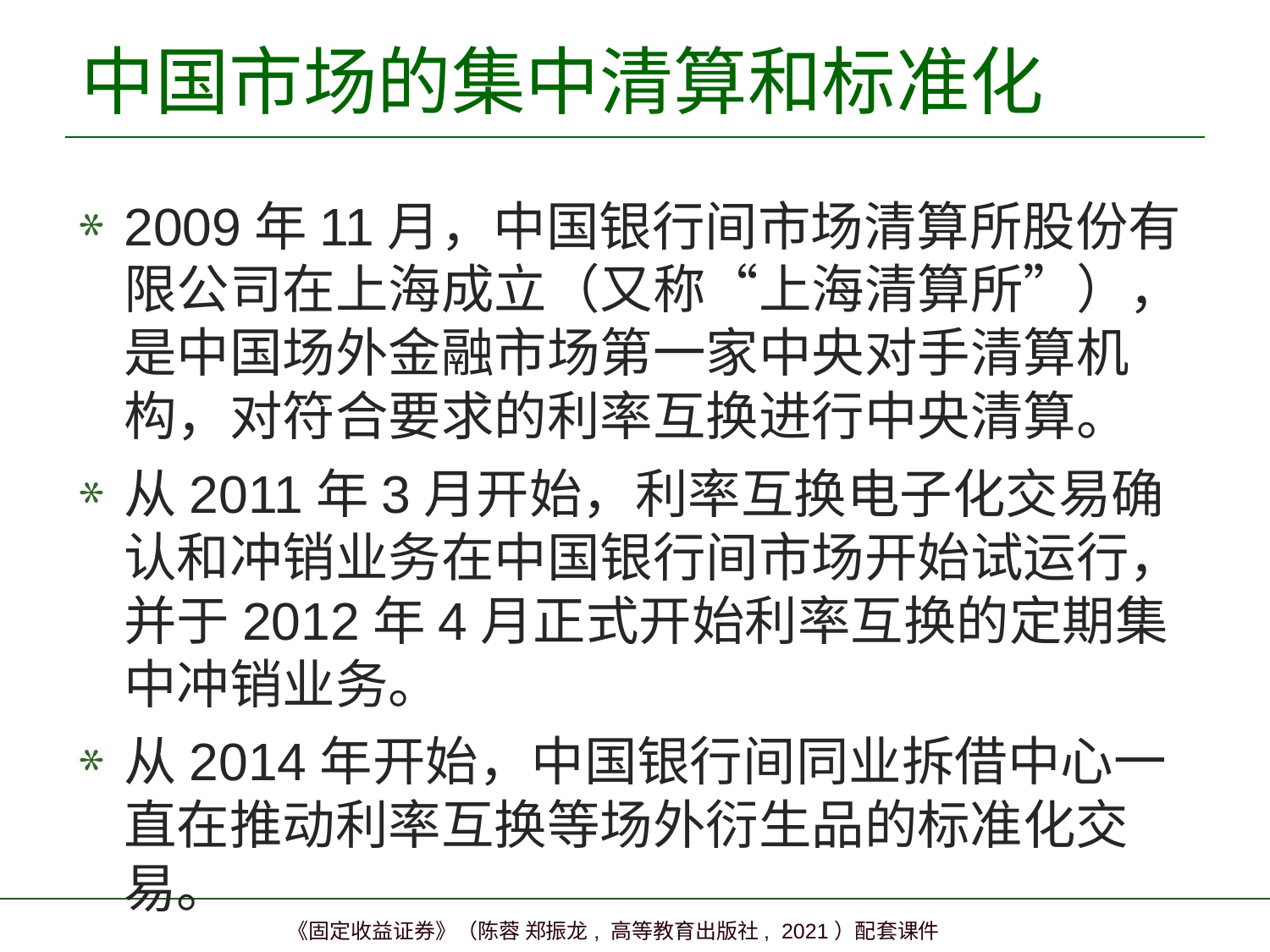

# 中国市场的集中清算和标准化
2009年11月，中国银行间市场清算所股份有限公司在上海成立（又称“上海清算所”），是中国场外金融市场第一家中央对手清算机构，对符合要求的利率互换进行中央清算。
从2011年3月开始，利率互换电子化交易确认和冲销业务在中国银行间市场开始试运行，并于2012年4月正式开始利率互换的定期集中冲销业务。
从2014年开始，中国银行间同业拆借中心一直在推动利率互换等场外衍生品的标准化交易。

15